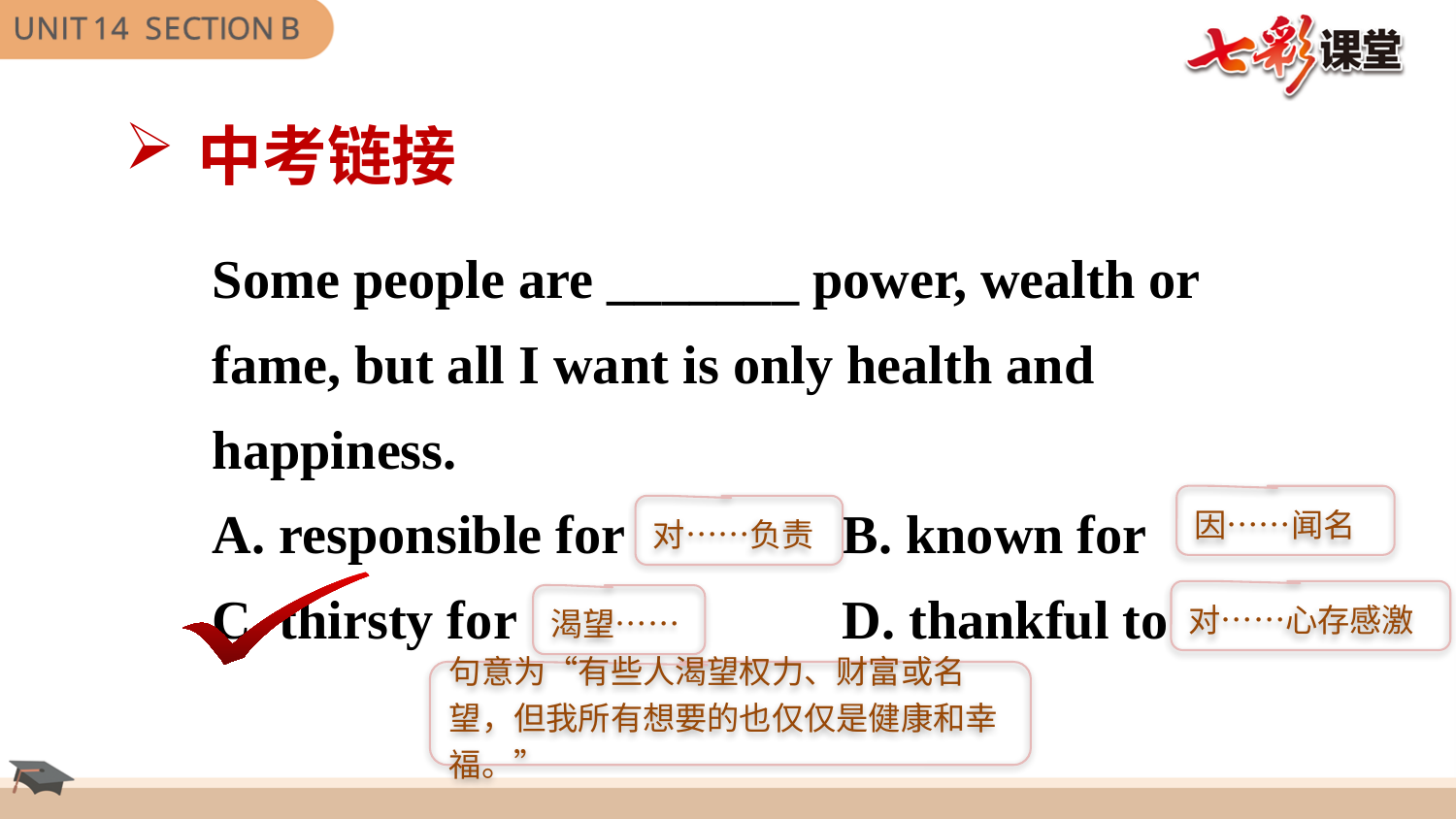

中考链接
Some people are _______ power, wealth or fame, but all I want is only health and happiness.
A. responsible for                B. known for
C. thirsty for                        D. thankful to
因……闻名
对……负责

对……心存感激
渴望……
句意为“有些人渴望权力、财富或名望，但我所有想要的也仅仅是健康和幸福。”